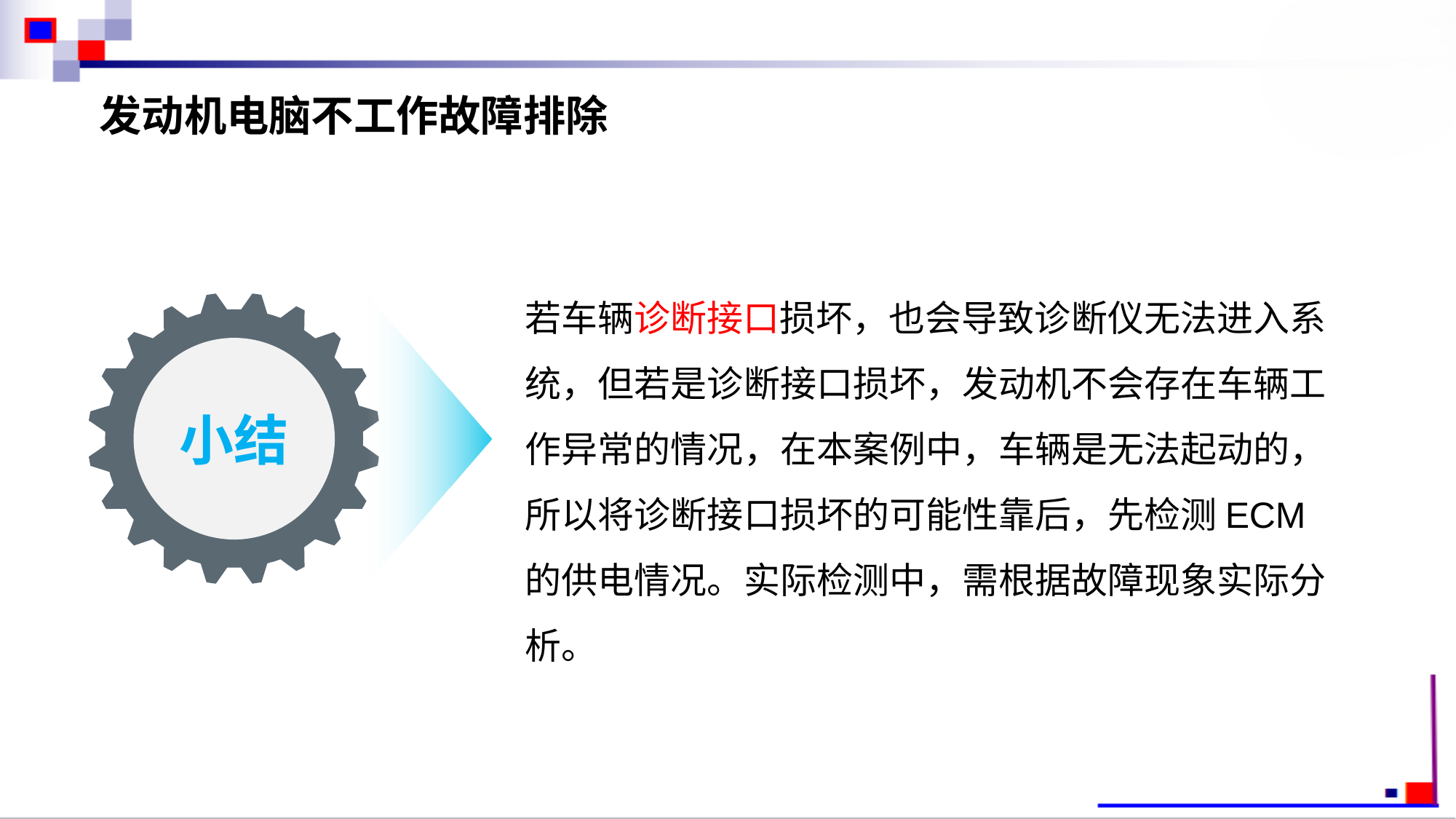

发动机电脑不工作故障排除
若车辆诊断接口损坏，也会导致诊断仪无法进入系统，但若是诊断接口损坏，发动机不会存在车辆工作异常的情况，在本案例中，车辆是无法起动的，所以将诊断接口损坏的可能性靠后，先检测ECM的供电情况。实际检测中，需根据故障现象实际分析。

小结